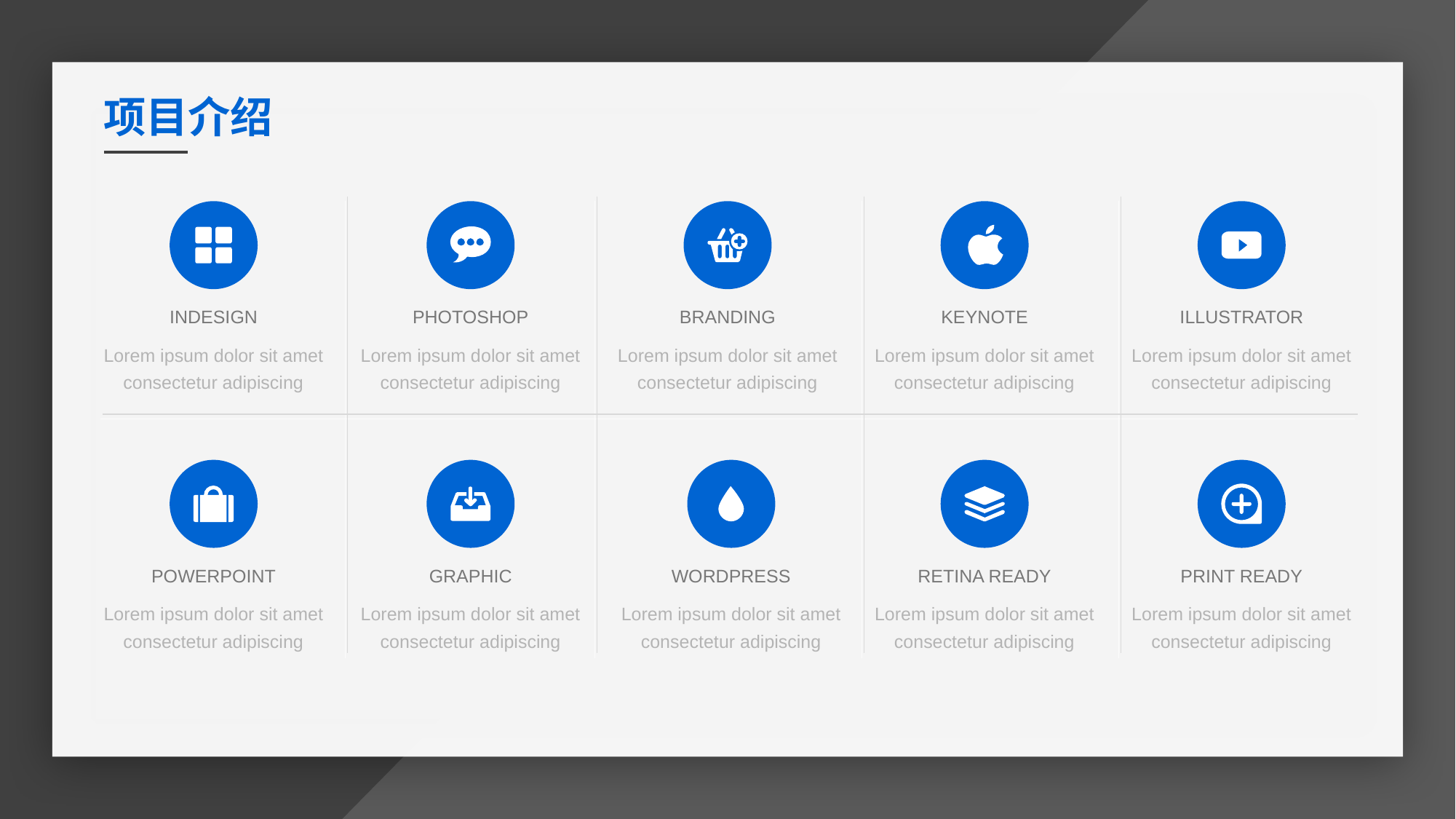

项目介绍

INDESIGN
PHOTOSHOP
BRANDING
KEYNOTE
ILLUSTRATOR
Lorem ipsum dolor sit amet consectetur adipiscing
Lorem ipsum dolor sit amet consectetur adipiscing
Lorem ipsum dolor sit amet consectetur adipiscing
Lorem ipsum dolor sit amet consectetur adipiscing
Lorem ipsum dolor sit amet consectetur adipiscing

POWERPOINT
GRAPHIC
WORDPRESS
RETINA READY
PRINT READY
Lorem ipsum dolor sit amet consectetur adipiscing
Lorem ipsum dolor sit amet consectetur adipiscing
Lorem ipsum dolor sit amet consectetur adipiscing
Lorem ipsum dolor sit amet consectetur adipiscing
Lorem ipsum dolor sit amet consectetur adipiscing